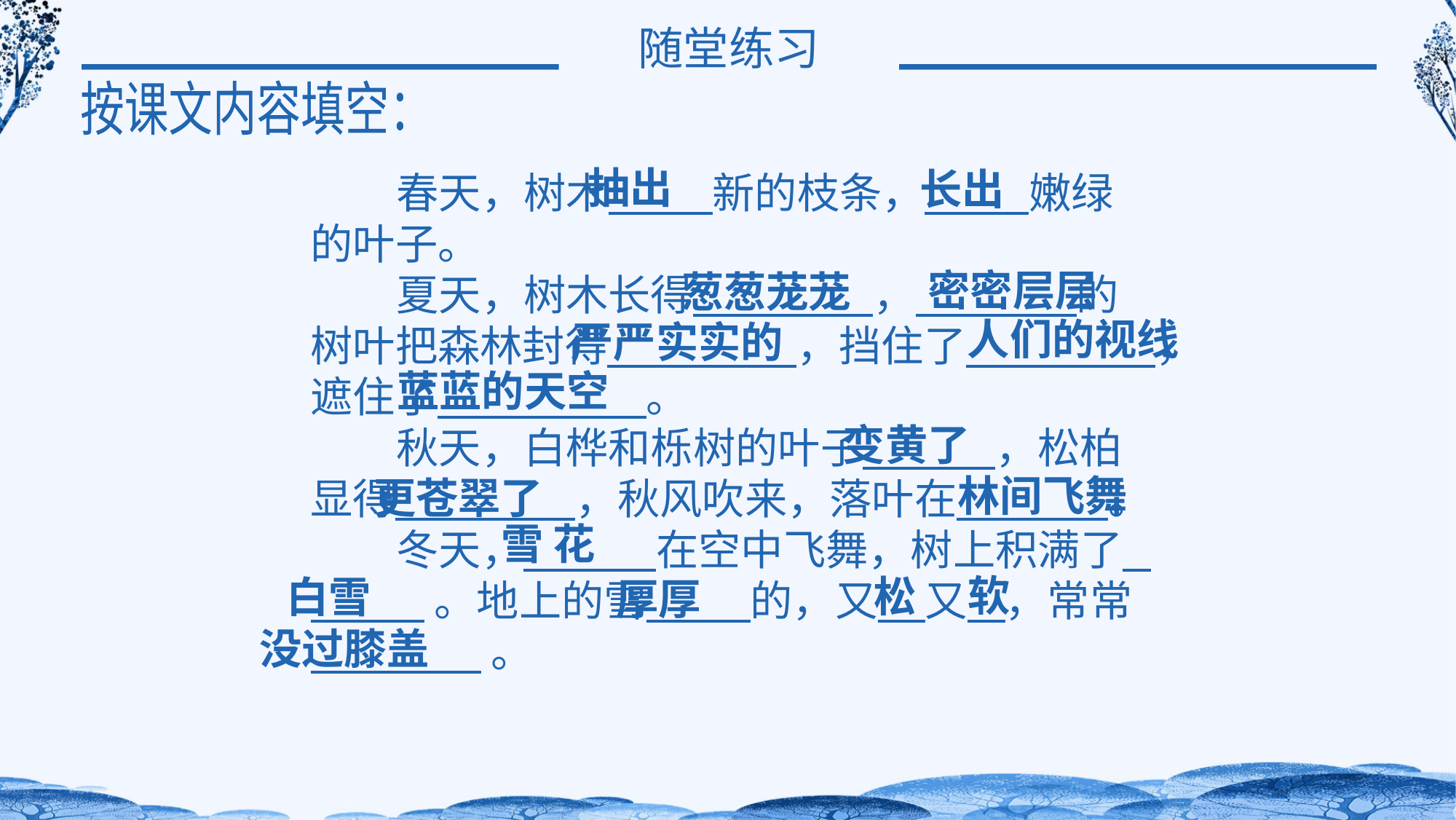

随堂练习

按课文内容填空：

        春天，树木           新的枝条，           嫩绿
的叶子。
        夏天，树木长得                   ，                 的
树叶把森林封得                    ，挡住了                    ，
遮住了                      。
        秋天，白桦和栎树的叶子              ，松柏
显得                   ，秋风吹来，落叶在                。
        冬天，              在空中飞舞，树上积满了
            。地上的雪           的，又     又    ，常常
                  。
抽出
长出
密密层层
葱葱茏茏
人们的视线
严严实实的
蓝蓝的天空
变黄了
林间飞舞
更苍翠了
雪 花
软
松
白雪
厚厚
没过膝盖